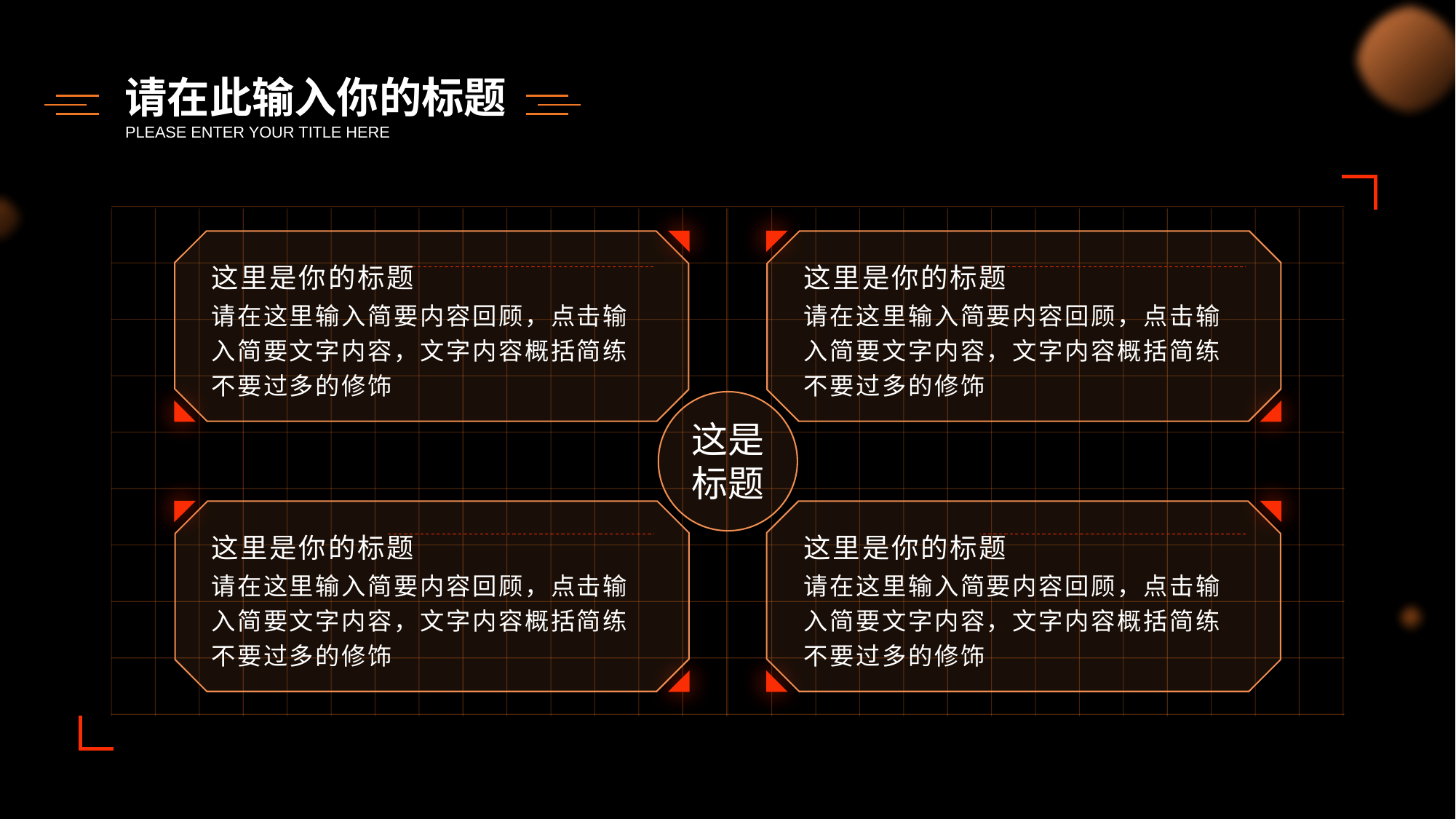

请在此输入你的标题
PLEASE ENTER YOUR TITLE HERE

这里是你的标题
请在这里输入简要内容回顾，点击输入简要文字内容，文字内容概括简练不要过多的修饰
这里是你的标题
请在这里输入简要内容回顾，点击输入简要文字内容，文字内容概括简练不要过多的修饰

这是标题

这里是你的标题
请在这里输入简要内容回顾，点击输入简要文字内容，文字内容概括简练不要过多的修饰
这里是你的标题
请在这里输入简要内容回顾，点击输入简要文字内容，文字内容概括简练不要过多的修饰